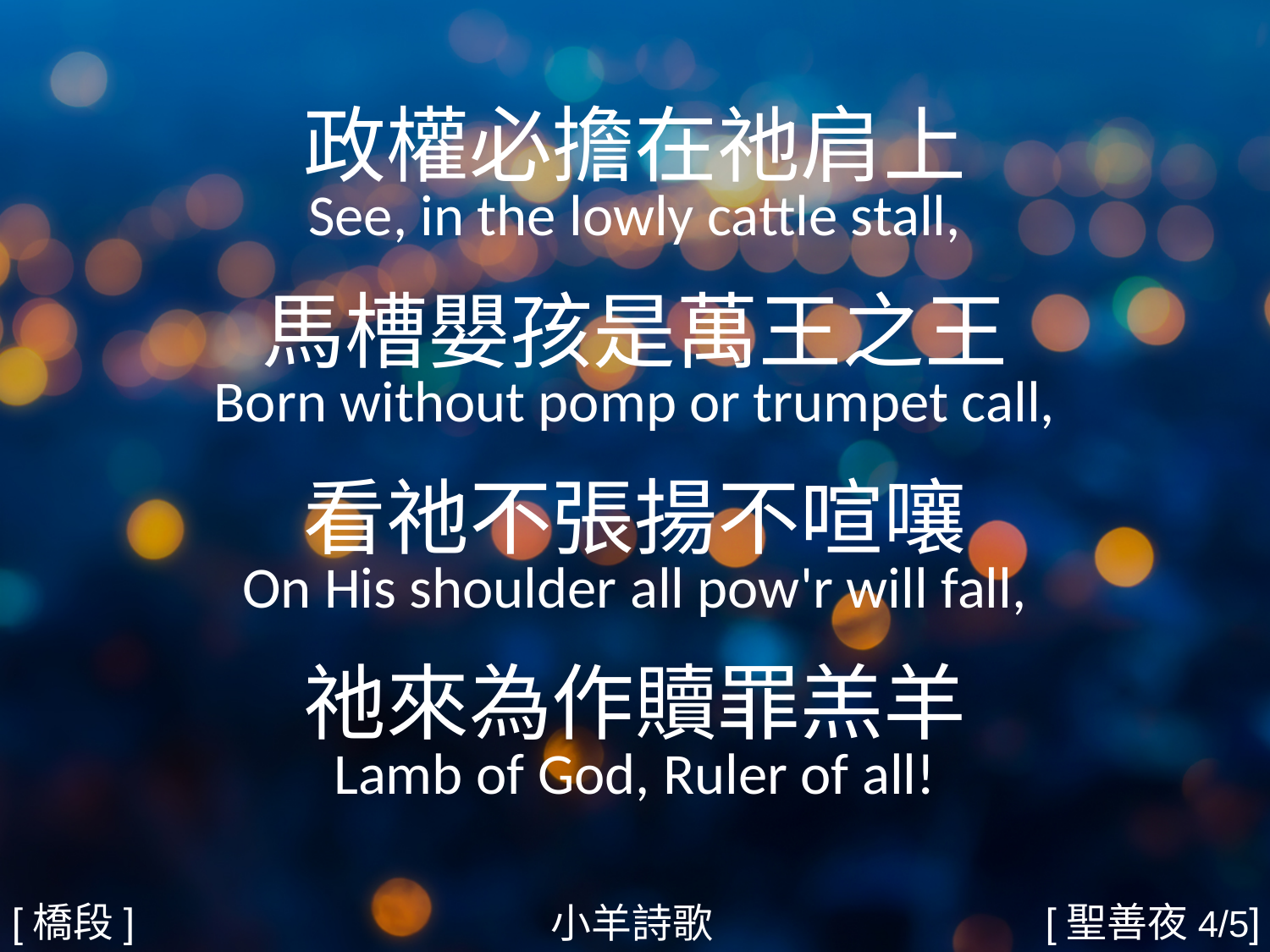

政權必擔在祂肩上
See, in the lowly cattle stall,

馬槽嬰孩是萬王之王
Born without pomp or trumpet call,

看祂不張揚不喧嚷
On His shoulder all pow'r will fall,

祂來為作贖罪羔羊
Lamb of God, Ruler of all!
#

[橋段]
[聖善夜4/5]
小羊詩歌